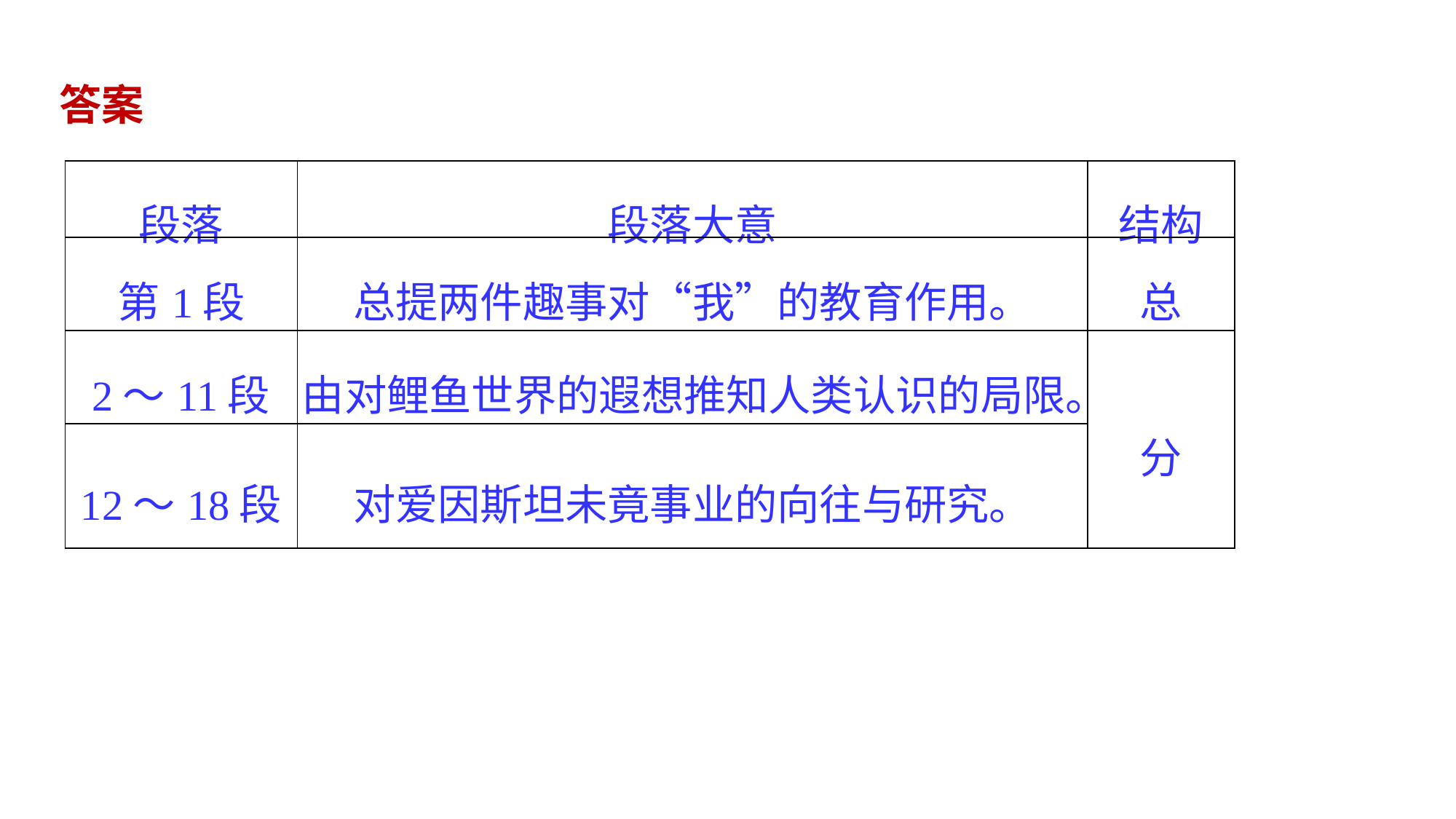

答案
| 段落 | 段落大意 | 结构 |
| --- | --- | --- |
| 第1段 | 总提两件趣事对“我”的教育作用。 | 总 |
| 2～11段 | 由对鲤鱼世界的遐想推知人类认识的局限。 | 分 |
| 12～18段 | 对爱因斯坦未竟事业的向往与研究。 |  |